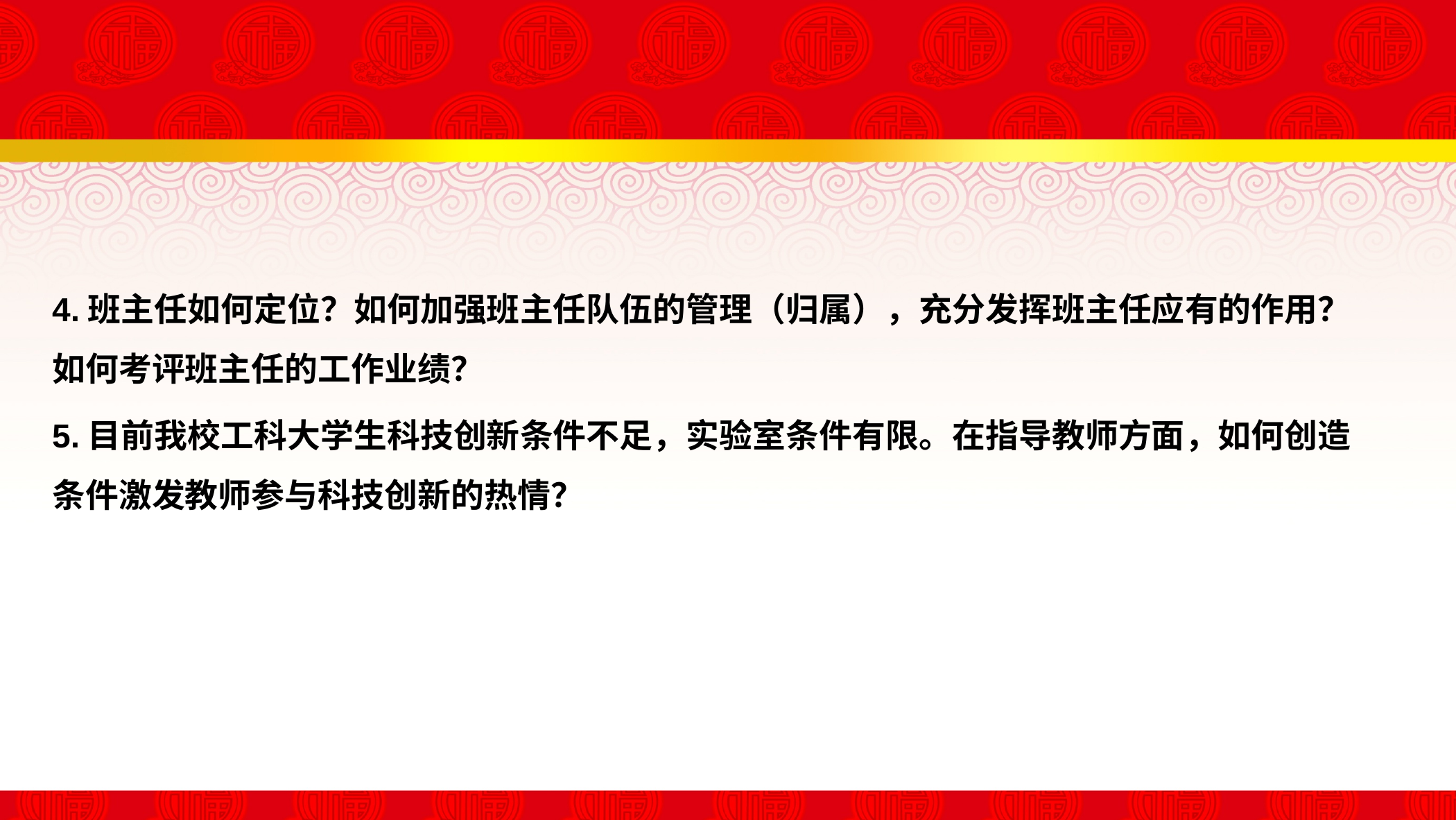

#
4.班主任如何定位？如何加强班主任队伍的管理（归属），充分发挥班主任应有的作用？如何考评班主任的工作业绩？
5.目前我校工科大学生科技创新条件不足，实验室条件有限。在指导教师方面，如何创造条件激发教师参与科技创新的热情？